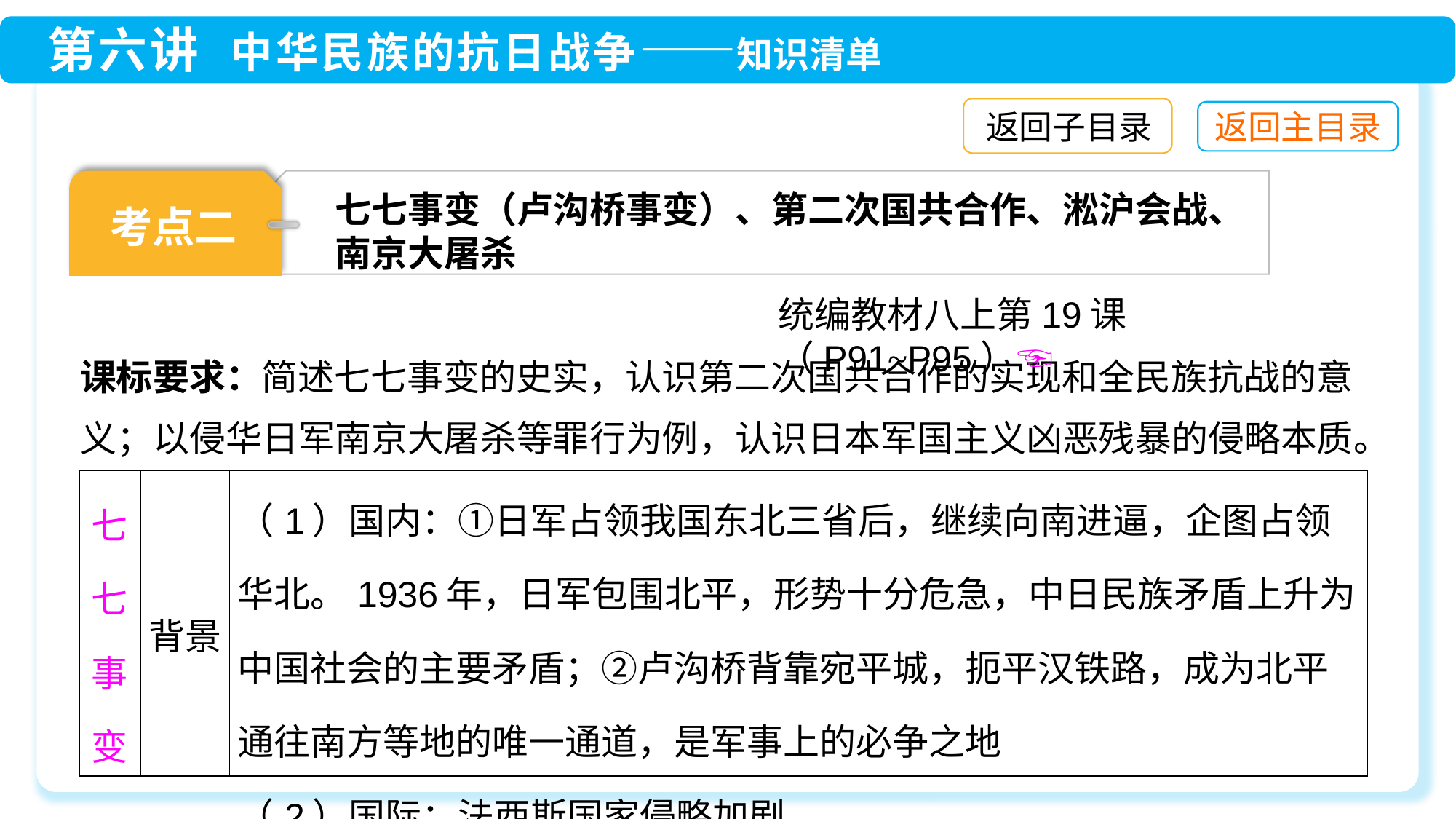

返回子目录
考点二

七七事变（卢沟桥事变）、第二次国共合作、淞沪会战、
南京大屠杀

统编教材八上第19课（P91~P95）☜
课标要求：简述七七事变的史实，认识第二次国共合作的实现和全民族抗战的意义；以侵华日军南京大屠杀等罪行为例，认识日本军国主义凶恶残暴的侵略本质。
| 七七事变 | 背景 | （1）国内：①日军占领我国东北三省后，继续向南进逼，企图占领华北。1936年，日军包围北平，形势十分危急，中日民族矛盾上升为中国社会的主要矛盾；②卢沟桥背靠宛平城，扼平汉铁路，成为北平通往南方等地的唯一通道，是军事上的必争之地 （2）国际：法西斯国家侵略加剧 |
| --- | --- | --- |